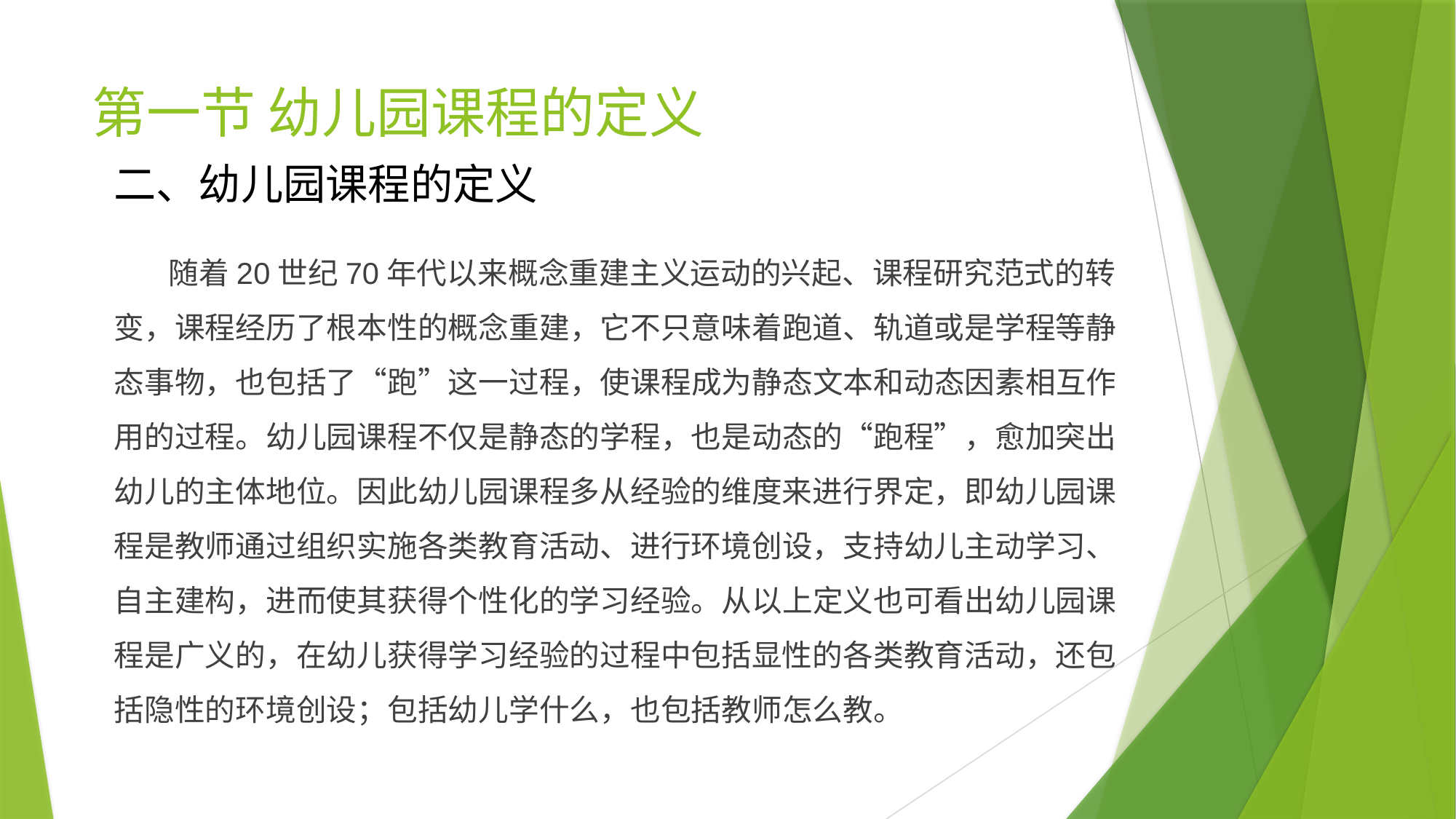

# 第一节 幼儿园课程的定义
二、幼儿园课程的定义
       随着20世纪70年代以来概念重建主义运动的兴起、课程研究范式的转变，课程经历了根本性的概念重建，它不只意味着跑道、轨道或是学程等静态事物，也包括了“跑”这一过程，使课程成为静态文本和动态因素相互作用的过程。幼儿园课程不仅是静态的学程，也是动态的“跑程”，愈加突出幼儿的主体地位。因此幼儿园课程多从经验的维度来进行界定，即幼儿园课程是教师通过组织实施各类教育活动、进行环境创设，支持幼儿主动学习、自主建构，进而使其获得个性化的学习经验。从以上定义也可看出幼儿园课程是广义的，在幼儿获得学习经验的过程中包括显性的各类教育活动，还包括隐性的环境创设；包括幼儿学什么，也包括教师怎么教。